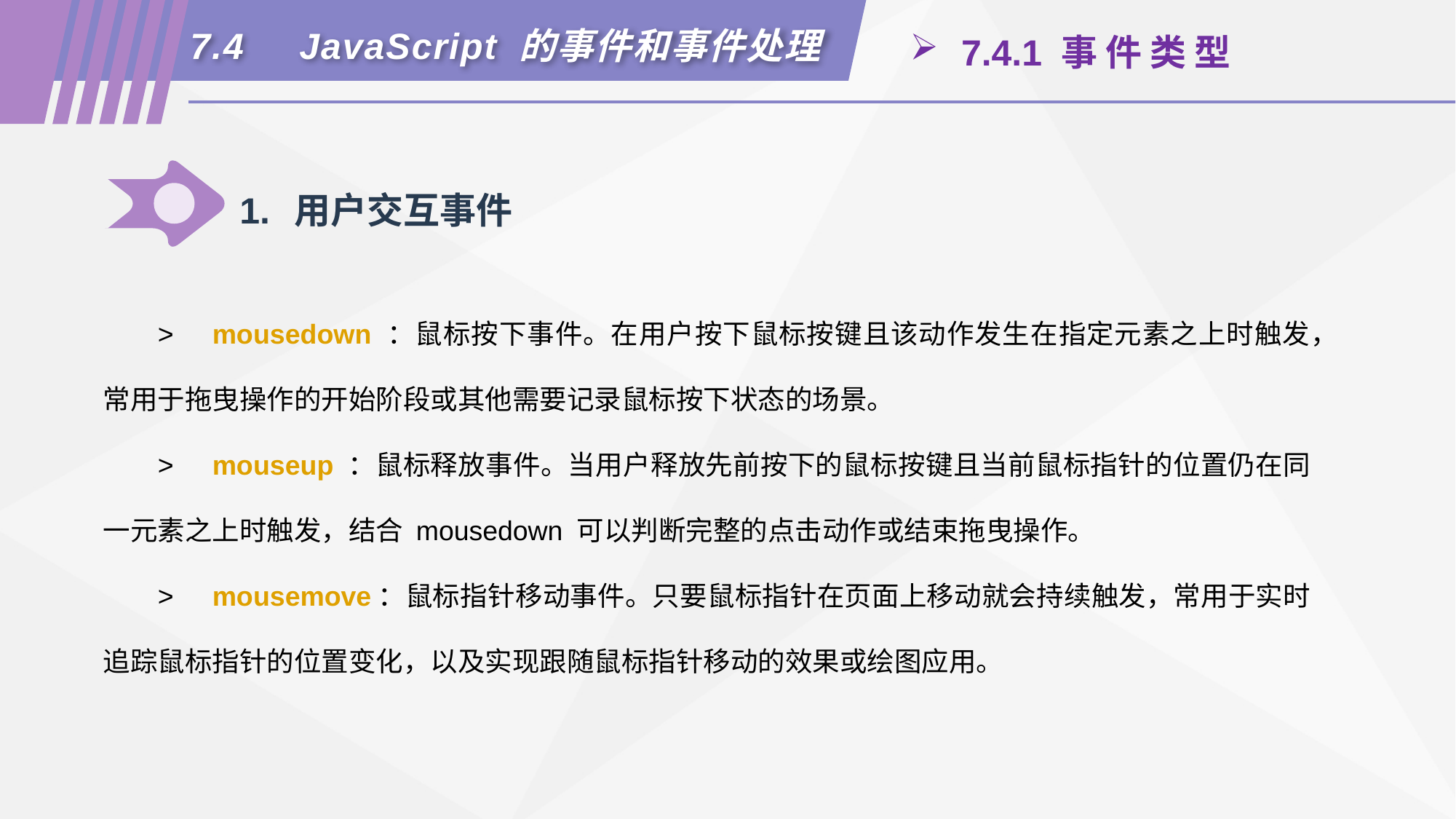

7.4	JavaScript 的事件和事件处理
 7.4.1 事 件 类 型

1.	用户交互事件
>	mousedown ：鼠标按下事件。在用户按下鼠标按键且该动作发生在指定元素之上时触发，常用于拖曳操作的开始阶段或其他需要记录鼠标按下状态的场景。
>	mouseup ：鼠标释放事件。当用户释放先前按下的鼠标按键且当前鼠标指针的位置仍在同一元素之上时触发，结合 mousedown 可以判断完整的点击动作或结束拖曳操作。
>	mousemove：鼠标指针移动事件。只要鼠标指针在页面上移动就会持续触发，常用于实时追踪鼠标指针的位置变化，以及实现跟随鼠标指针移动的效果或绘图应用。